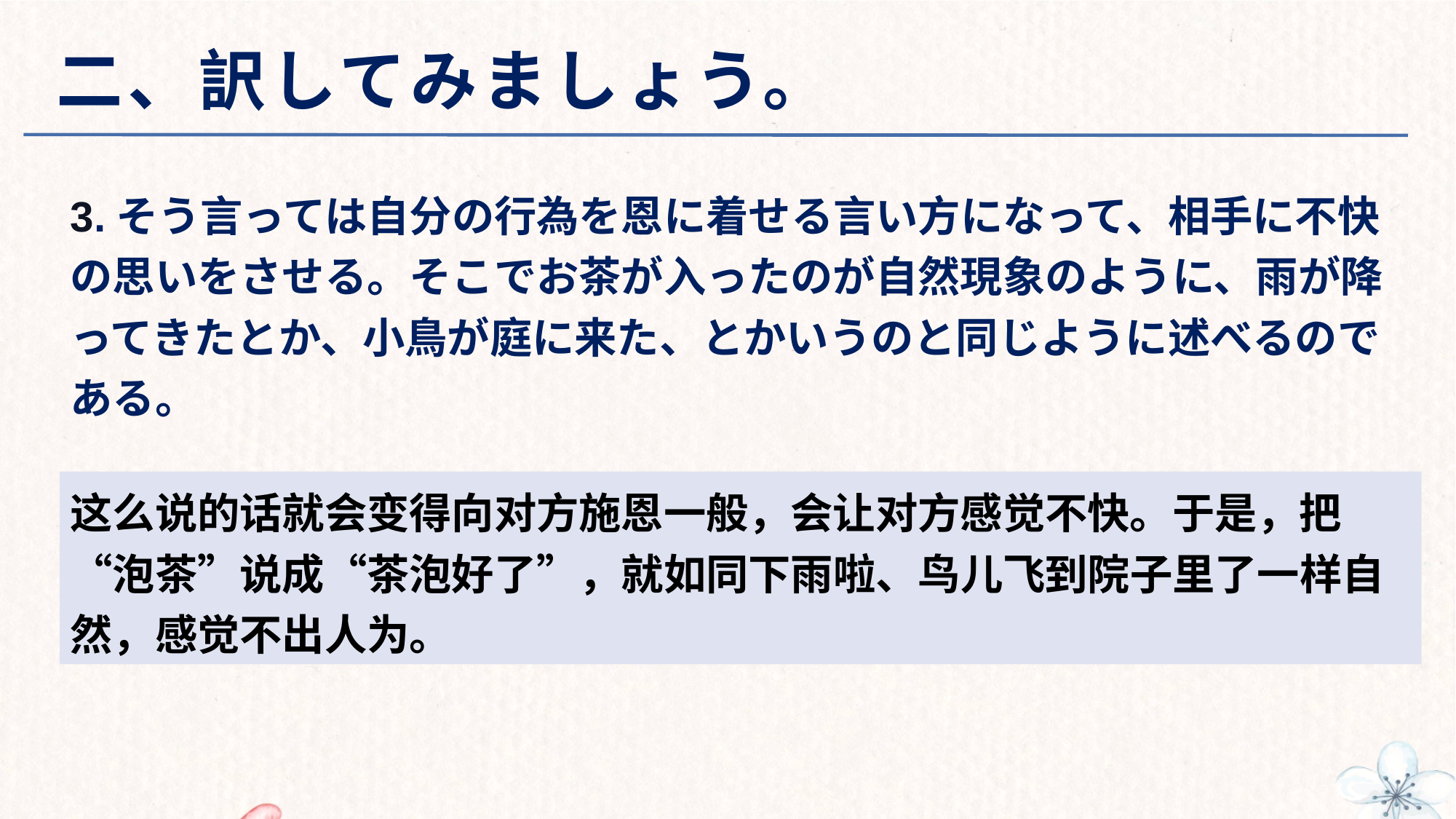

# 二、訳してみましょう。
3.そう言っては自分の行為を恩に着せる言い方になって、相手に不快の思いをさせる。そこでお茶が入ったのが自然現象のように、雨が降ってきたとか、小鳥が庭に来た、とかいうのと同じように述べるのである。

这么说的话就会变得向对方施恩一般，会让对方感觉不快。于是，把“泡茶”说成“茶泡好了”，就如同下雨啦、鸟儿飞到院子里了一样自然，感觉不出人为。